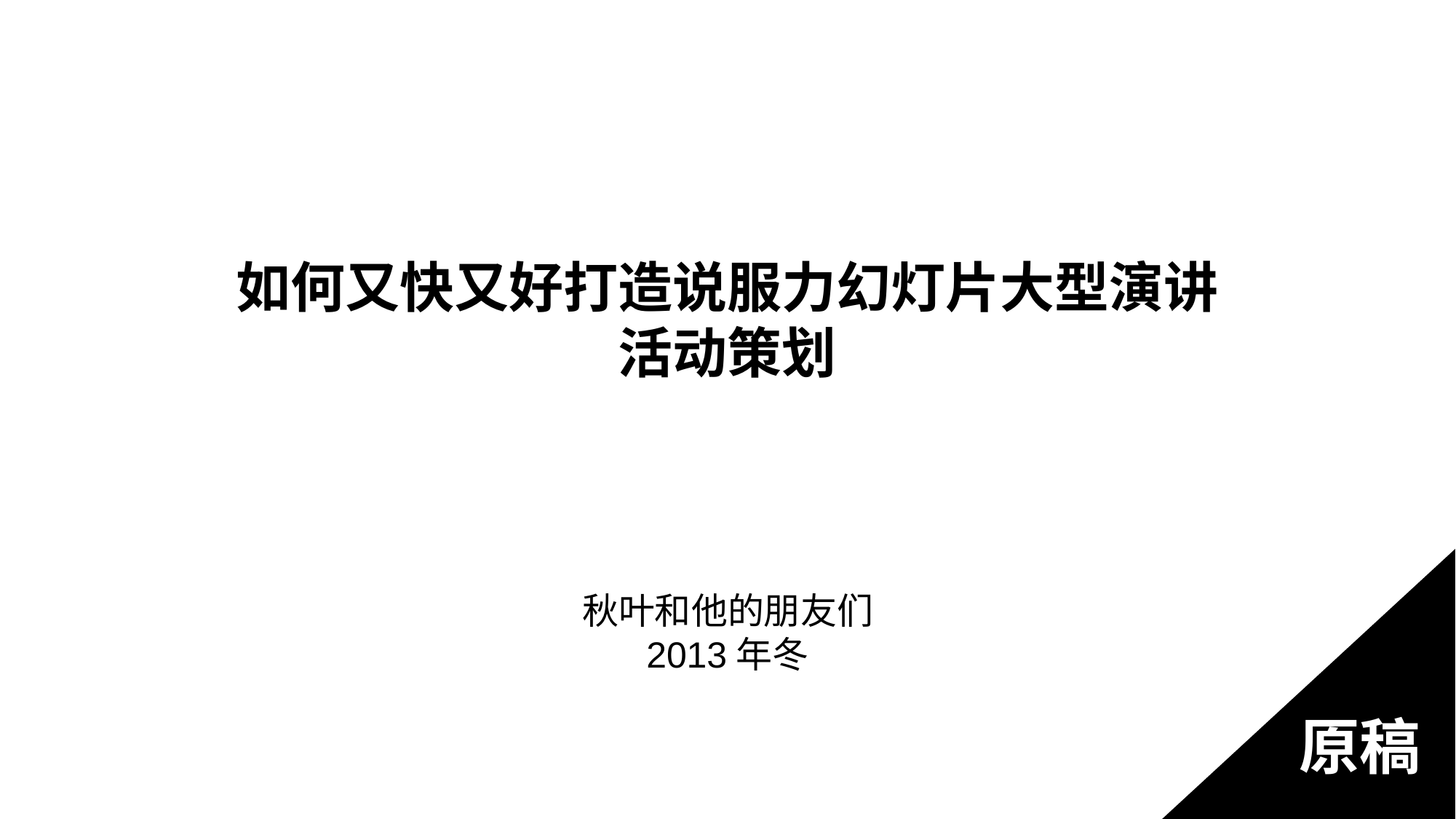

如何又快又好打造说服力幻灯片大型演讲
活动策划

秋叶和他的朋友们
2013年冬

原稿